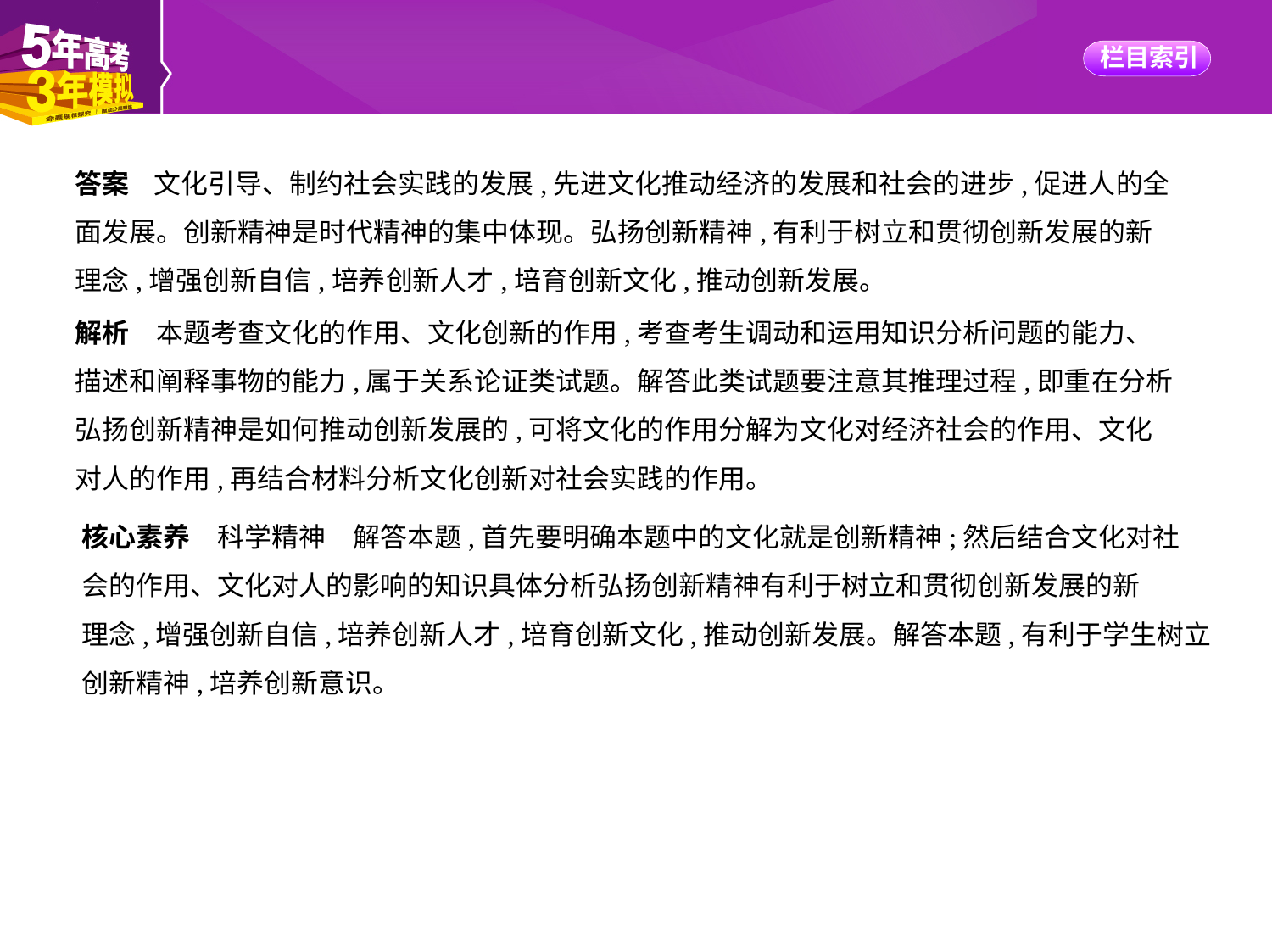

答案    文化引导、制约社会实践的发展,先进文化推动经济的发展和社会的进步,促进人的全
面发展。创新精神是时代精神的集中体现。弘扬创新精神,有利于树立和贯彻创新发展的新
理念,增强创新自信,培养创新人才,培育创新文化,推动创新发展。
解析　本题考查文化的作用、文化创新的作用,考查考生调动和运用知识分析问题的能力、
描述和阐释事物的能力,属于关系论证类试题。解答此类试题要注意其推理过程,即重在分析
弘扬创新精神是如何推动创新发展的,可将文化的作用分解为文化对经济社会的作用、文化
对人的作用,再结合材料分析文化创新对社会实践的作用。
核心素养　科学精神　解答本题,首先要明确本题中的文化就是创新精神;然后结合文化对社
会的作用、文化对人的影响的知识具体分析弘扬创新精神有利于树立和贯彻创新发展的新
理念,增强创新自信,培养创新人才,培育创新文化,推动创新发展。解答本题,有利于学生树立
创新精神,培养创新意识。